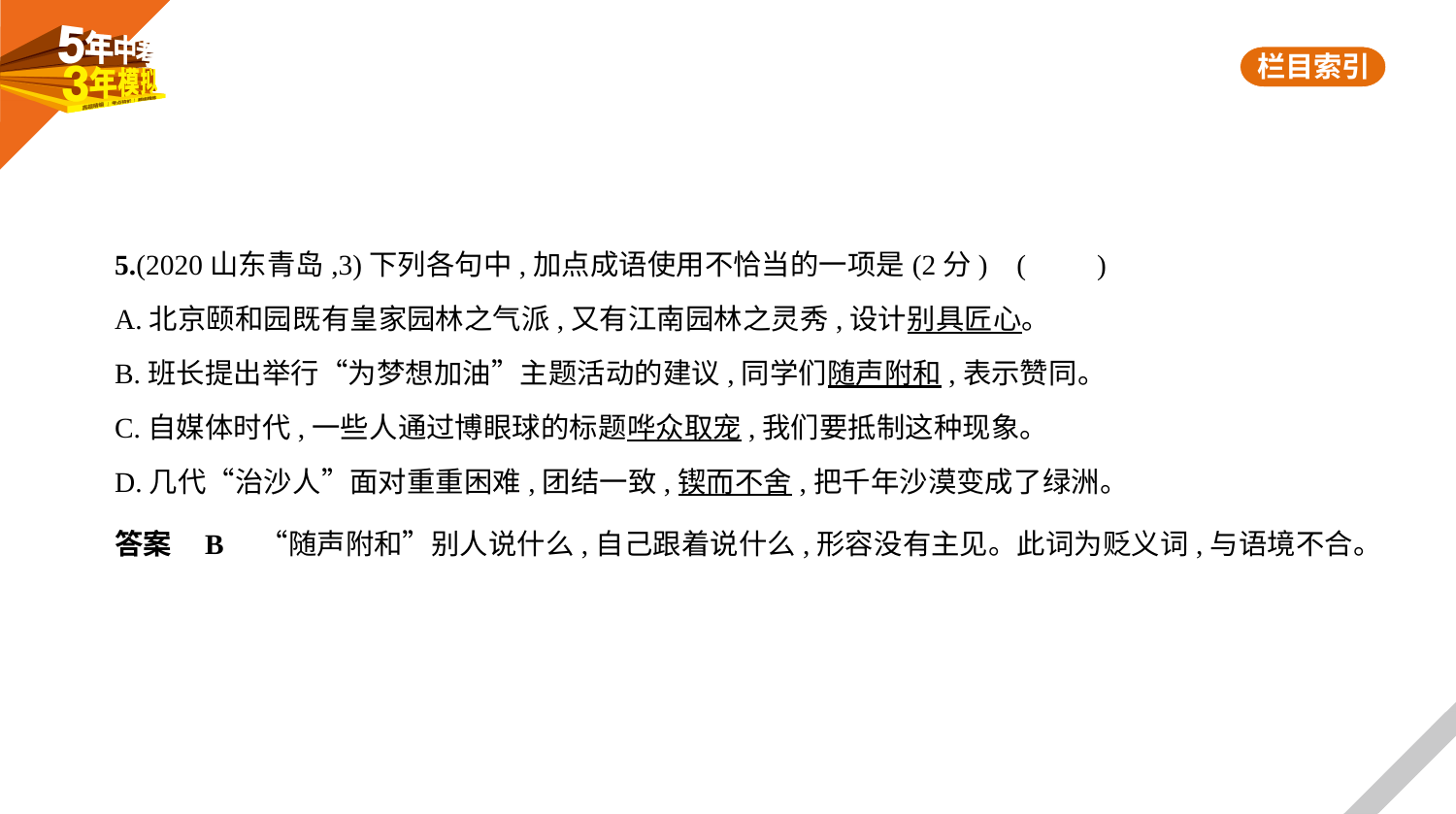

5.(2020山东青岛,3)下列各句中,加点成语使用不恰当的一项是(2分) (　　)
A.北京颐和园既有皇家园林之气派,又有江南园林之灵秀,设计别具匠心。
B.班长提出举行“为梦想加油”主题活动的建议,同学们随声附和,表示赞同。
C.自媒体时代,一些人通过博眼球的标题哗众取宠,我们要抵制这种现象。
D.几代“治沙人”面对重重困难,团结一致,锲而不舍,把千年沙漠变成了绿洲。
答案    B　“随声附和”别人说什么,自己跟着说什么,形容没有主见。此词为贬义词,与语境不合。